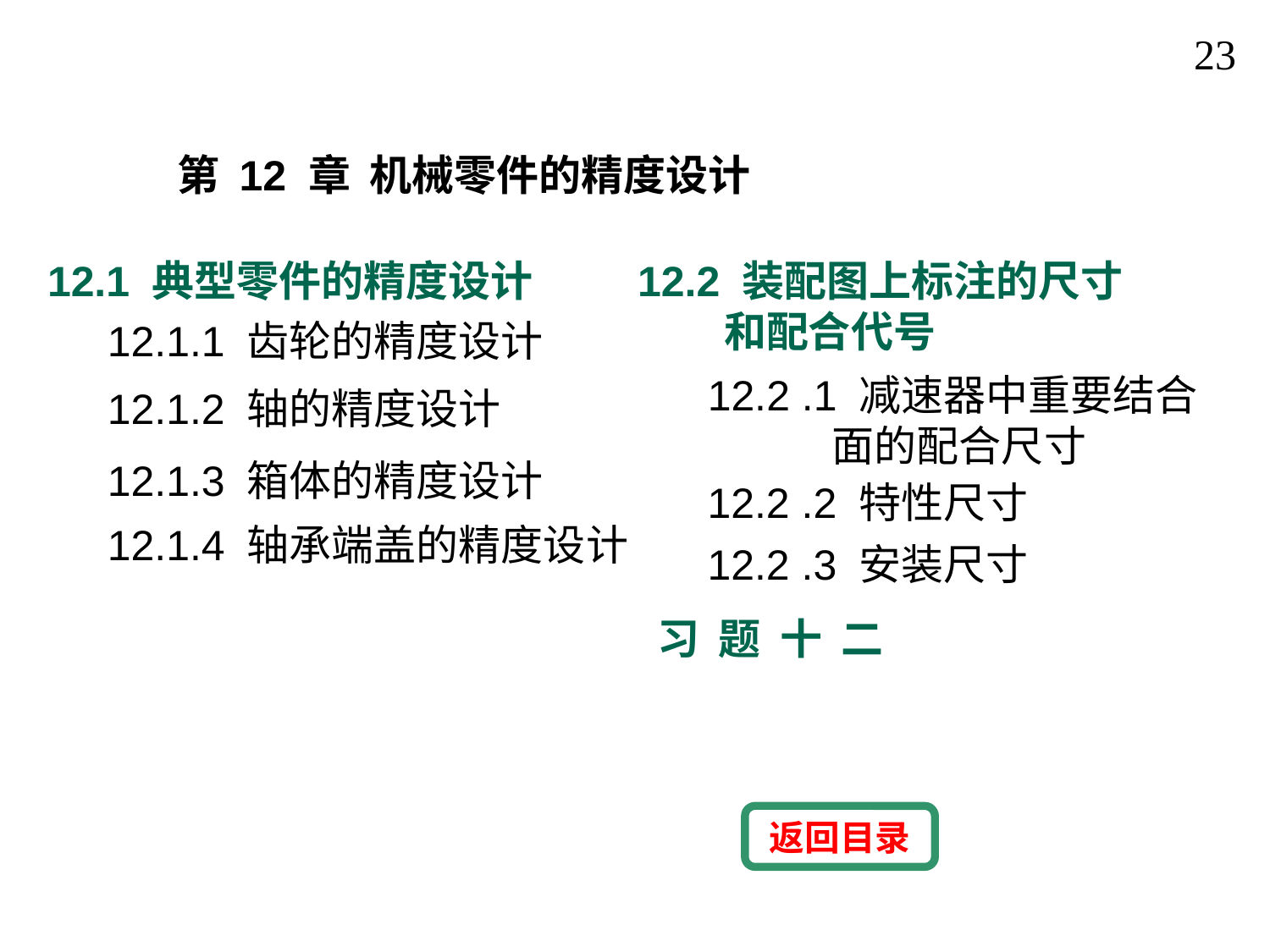

23
第 12 章  机械零件的精度设计
12.2 装配图上标注的尺寸
        和配合代号
12.1 典型零件的精度设计
12.1.1 齿轮的精度设计
12.2 .1 减速器中重要结合
            面的配合尺寸
12.1.2 轴的精度设计
12.1.3 箱体的精度设计
12.2 .2 特性尺寸
12.1.4 轴承端盖的精度设计
12.2 .3 安装尺寸
习  题  十  二
返回目录